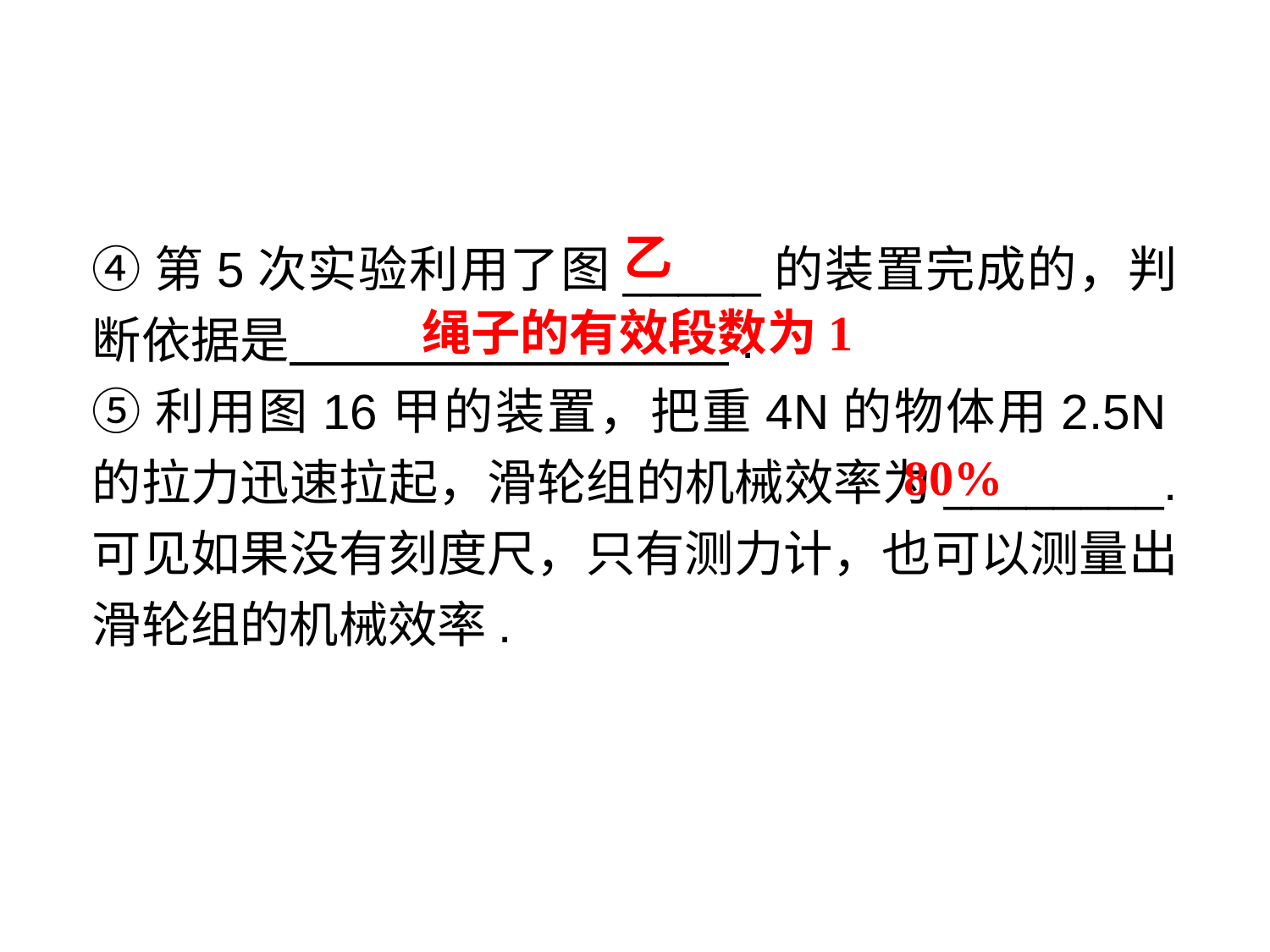

④第5次实验利用了图_____的装置完成的，判断依据是                           　    　.
⑤利用图16甲的装置，把重4N的物体用2.5N的拉力迅速拉起，滑轮组的机械效率为________. 可见如果没有刻度尺，只有测力计，也可以测量出滑轮组的机械效率.
乙
绳子的有效段数为1
80%